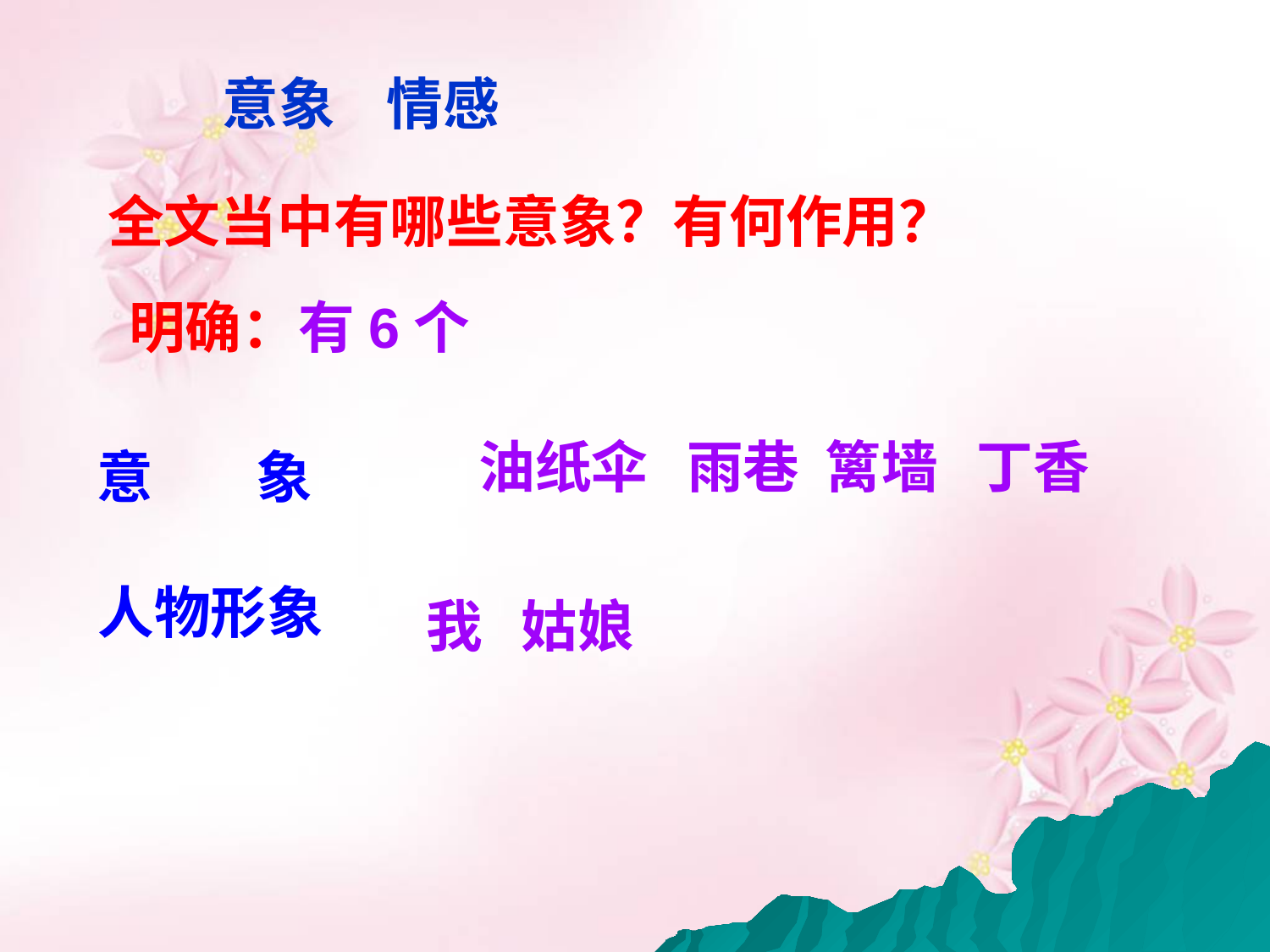

# 意象    情感
全文当中有哪些意象？有何作用？
明确：有6个
油纸伞   雨巷  篱墙   丁香
我   姑娘
意        象
人物形象